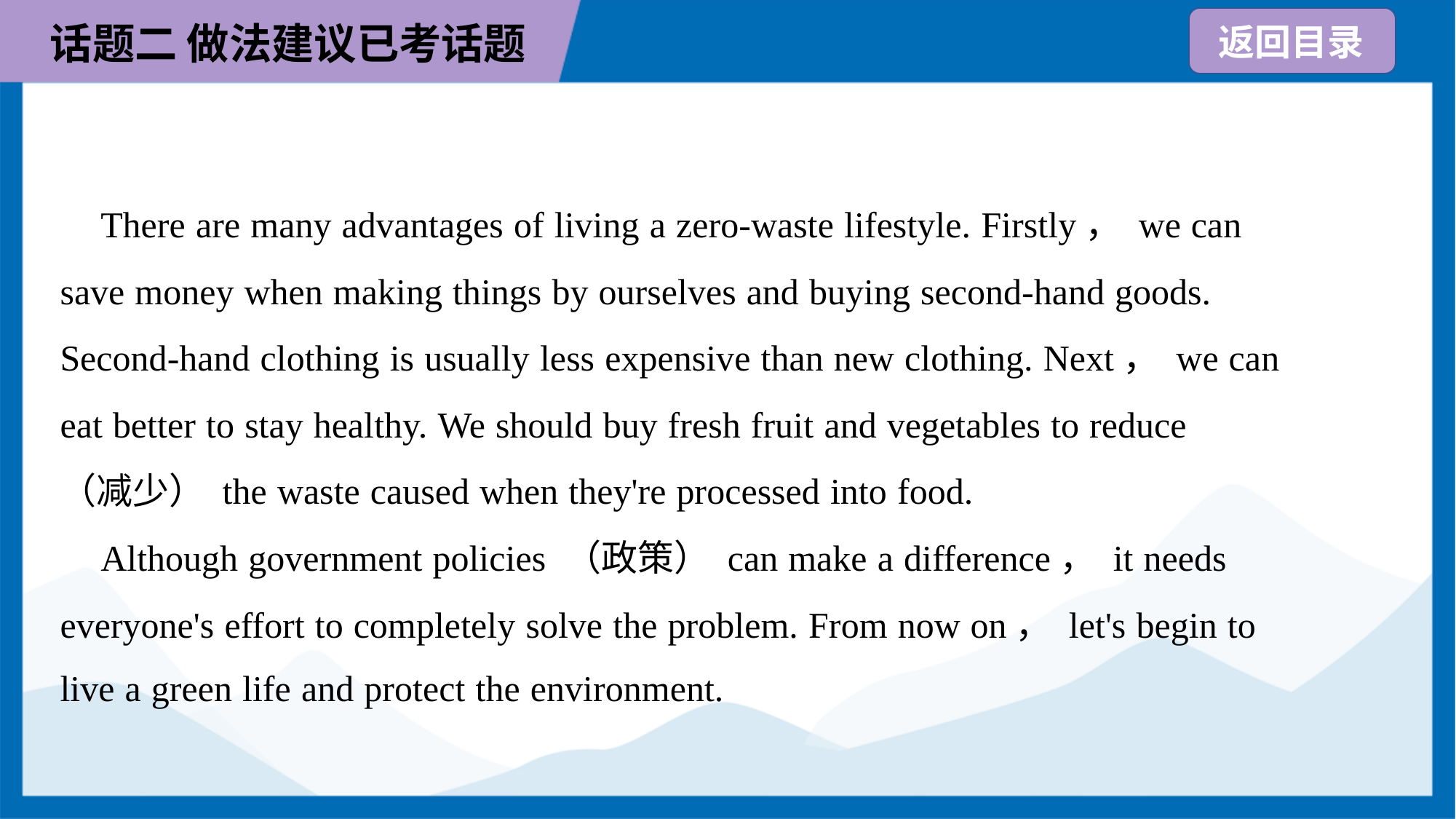

There are many advantages of living a zero-waste lifestyle. Firstly， we can
save money when making things by ourselves and buying second-hand goods.
Second-hand clothing is usually less expensive than new clothing. Next， we can
eat better to stay healthy. We should buy fresh fruit and vegetables to reduce
（减少） the waste caused when they're processed into food.
    Although government policies （政策） can make a difference， it needs
everyone's effort to completely solve the problem. From now on， let's begin to
live a green life and protect the environment.